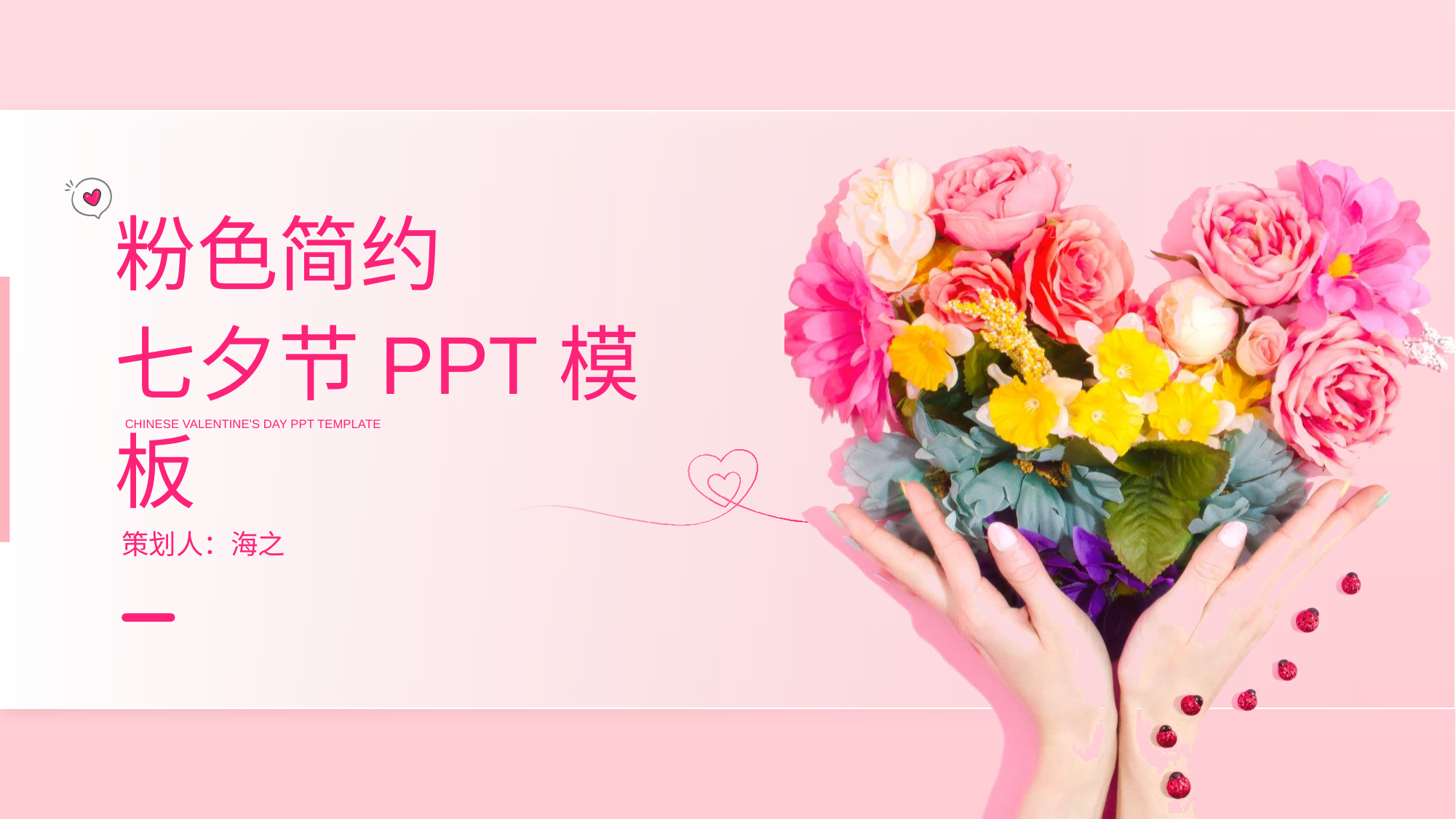

粉色简约
七夕节PPT模板
CHINESE VALENTINE'S DAY PPT TEMPLATE
策划人：海之